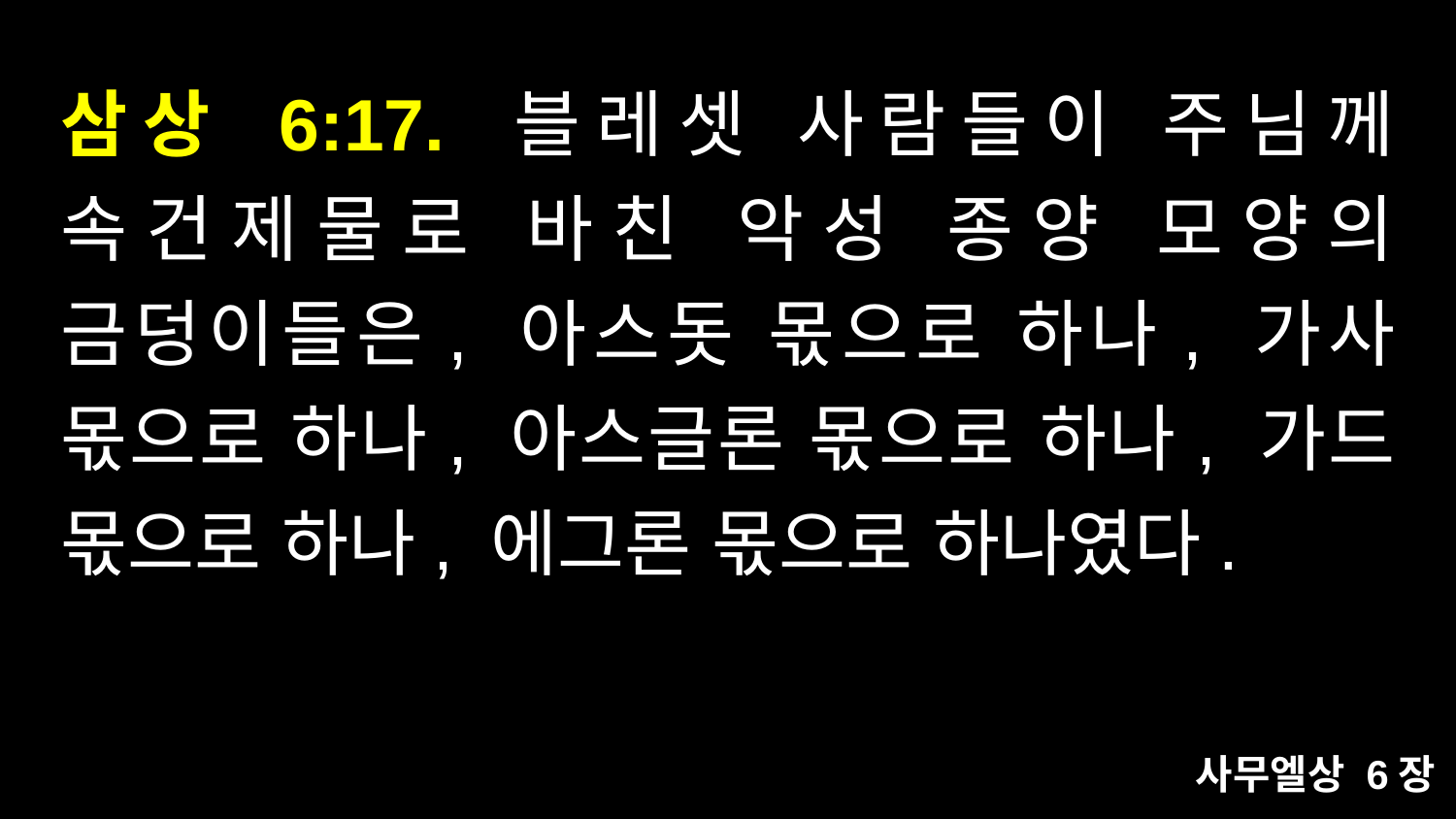

# 삼상 6:17. 블레셋 사람들이 주님께 속건제물로 바친 악성 종양 모양의 금덩이들은, 아스돗 몫으로 하나, 가사 몫으로 하나, 아스글론 몫으로 하나, 가드 몫으로 하나, 에그론 몫으로 하나였다.
사무엘상 6장